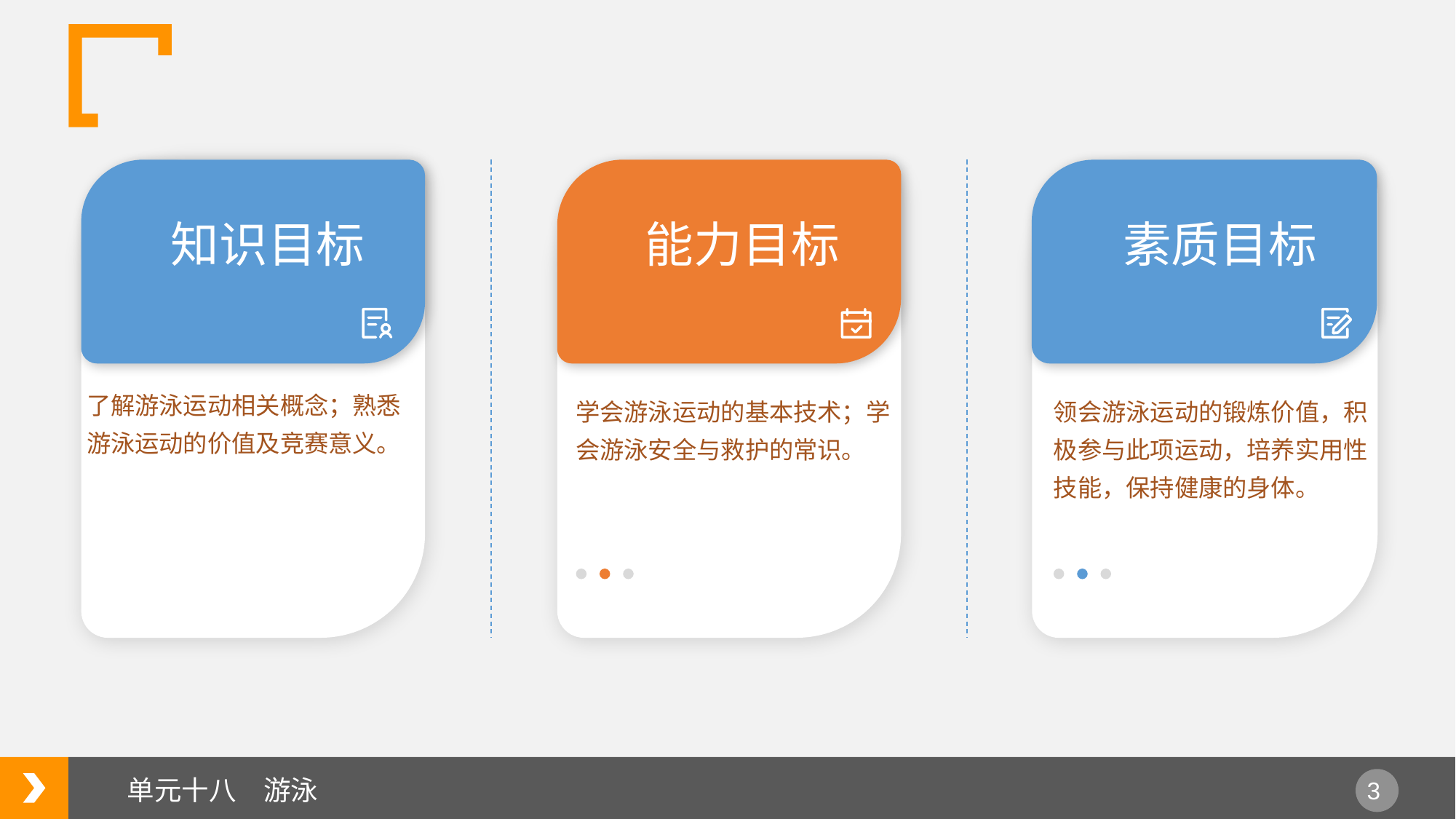

知识目标
能力目标
素质目标

了解游泳运动相关概念；熟悉游泳运动的价值及竞赛意义。
学会游泳运动的基本技术；学会游泳安全与救护的常识。
领会游泳运动的锻炼价值，积极参与此项运动，培养实用性技能，保持健康的身体。

单元十八　游泳